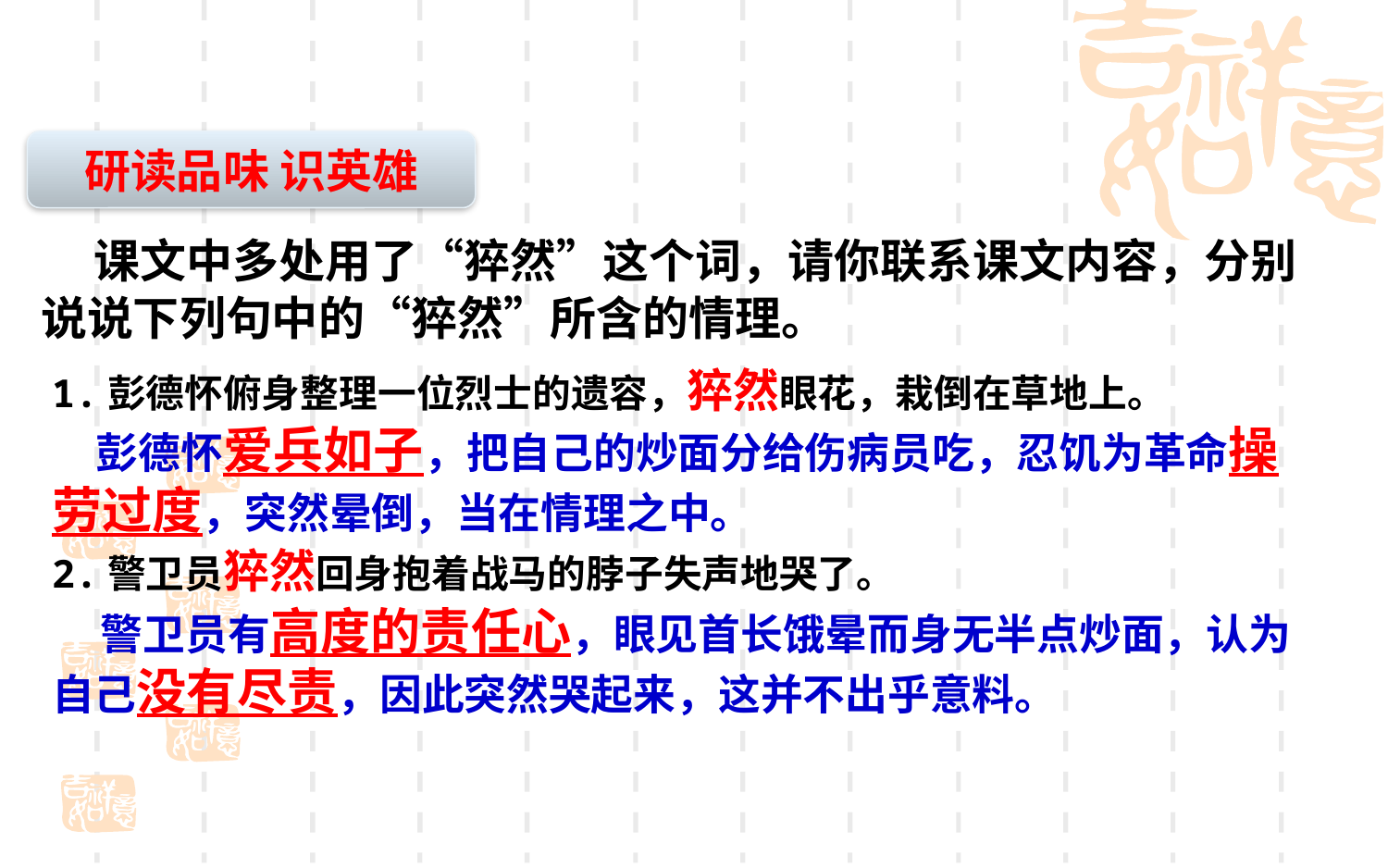

研读品味 识英雄
    课文中多处用了“猝然”这个词，请你联系课文内容，分别说说下列句中的“猝然”所含的情理。
1.彭德怀俯身整理一位烈士的遗容，猝然眼花，栽倒在草地上。
    彭德怀爱兵如子，把自己的炒面分给伤病员吃，忍饥为革命操劳过度，突然晕倒，当在情理之中。
2.警卫员猝然回身抱着战马的脖子失声地哭了。
    警卫员有高度的责任心，眼见首长饿晕而身无半点炒面，认为自己没有尽责，因此突然哭起来，这并不出乎意料。